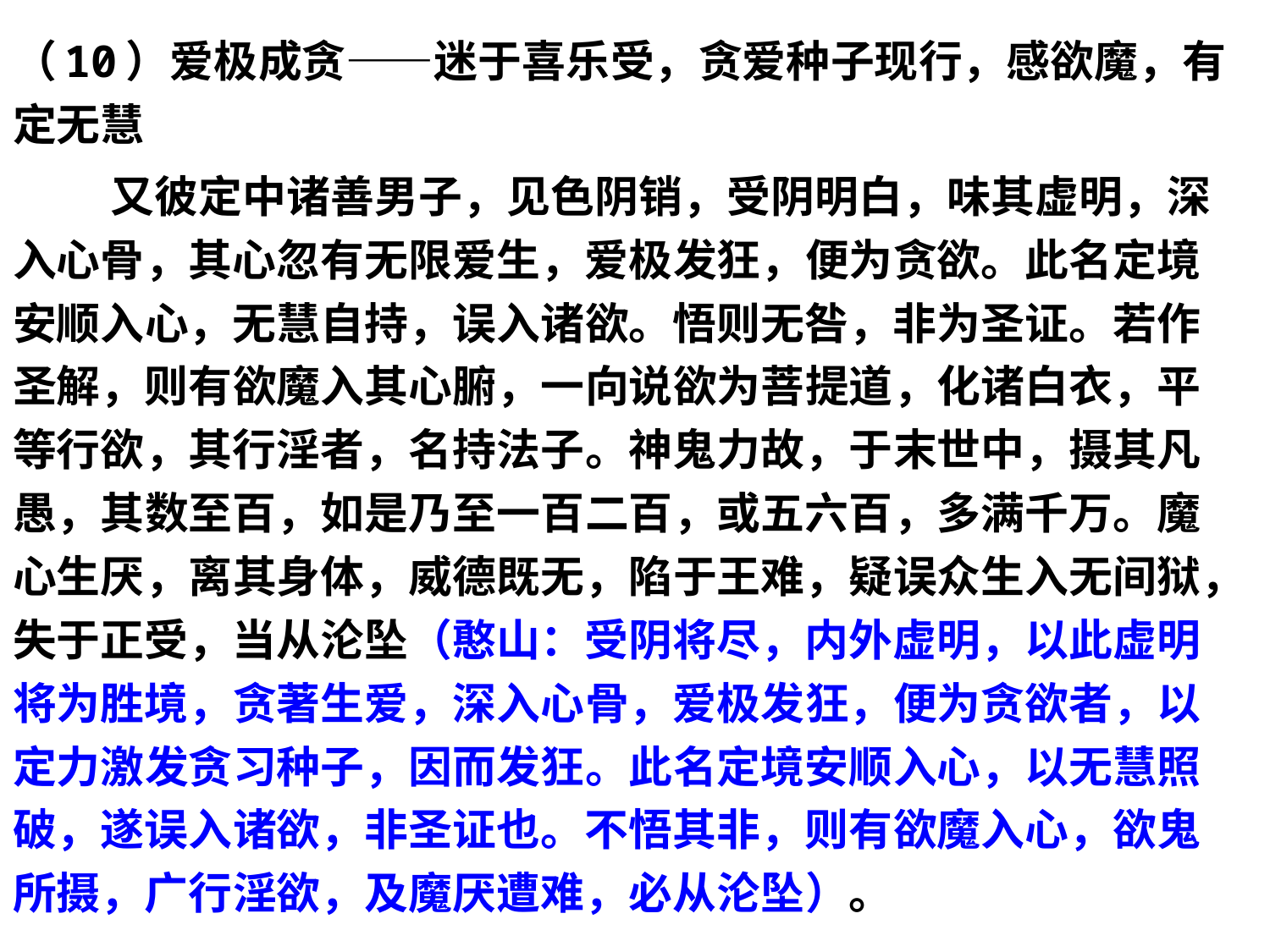

（10）爱极成贪——迷于喜乐受，贪爱种子现行，感欲魔，有定无慧
         又彼定中诸善男子，见色阴销，受阴明白，味其虚明，深入心骨，其心忽有无限爱生，爱极发狂，便为贪欲。此名定境安顺入心，无慧自持，误入诸欲。悟则无咎，非为圣证。若作圣解，则有欲魔入其心腑，一向说欲为菩提道，化诸白衣，平等行欲，其行淫者，名持法子。神鬼力故，于末世中，摄其凡愚，其数至百，如是乃至一百二百，或五六百，多满千万。魔心生厌，离其身体，威德既无，陷于王难，疑误众生入无间狱，失于正受，当从沦坠（憨山：受阴将尽，内外虚明，以此虚明将为胜境，贪著生爱，深入心骨，爱极发狂，便为贪欲者，以定力激发贪习种子，因而发狂。此名定境安顺入心，以无慧照破，遂误入诸欲，非圣证也。不悟其非，则有欲魔入心，欲鬼所摄，广行淫欲，及魔厌遭难，必从沦坠）。